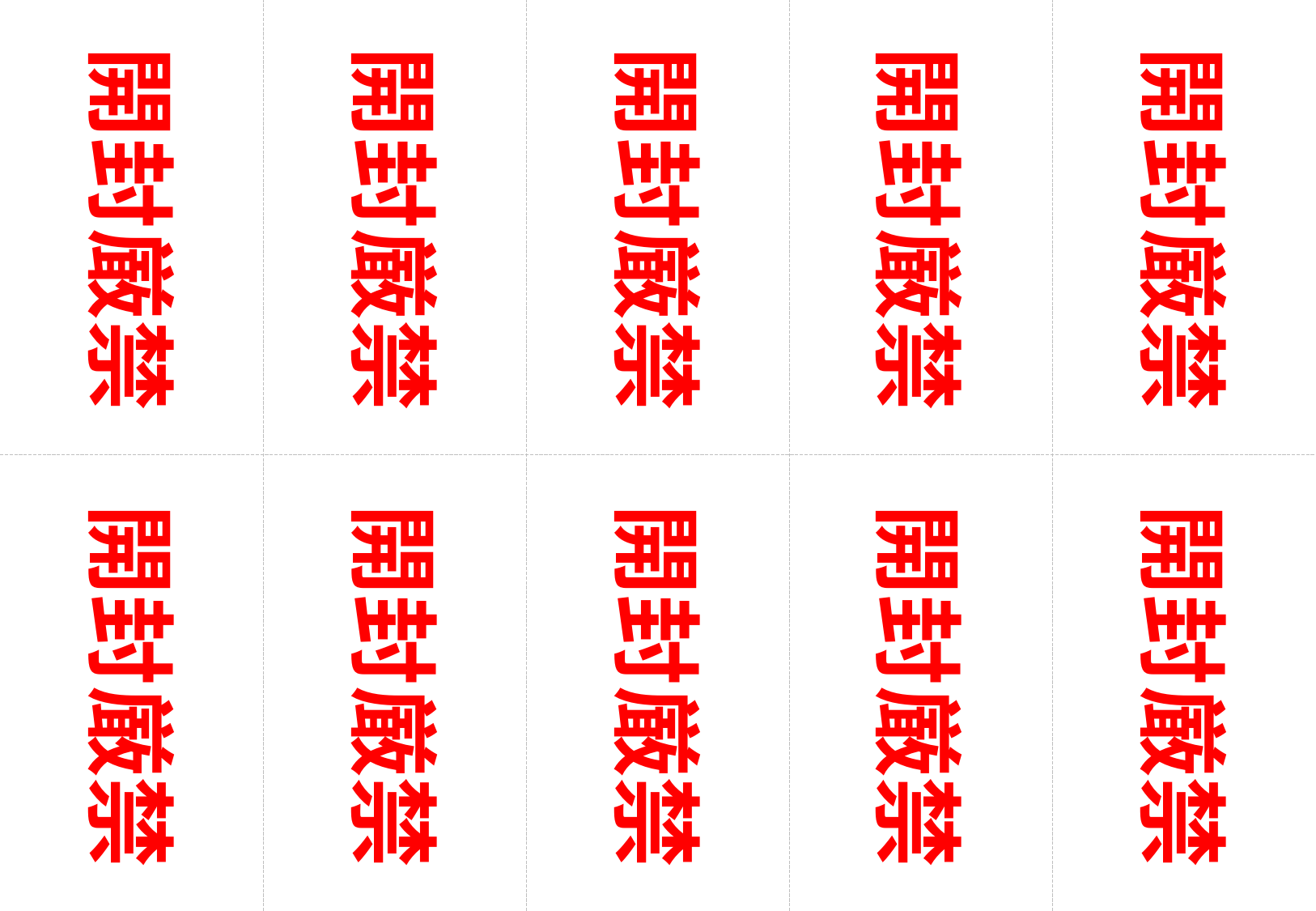

開封厳禁
開封厳禁
開封厳禁
開封厳禁
開封厳禁
開封厳禁
開封厳禁
開封厳禁
開封厳禁
開封厳禁